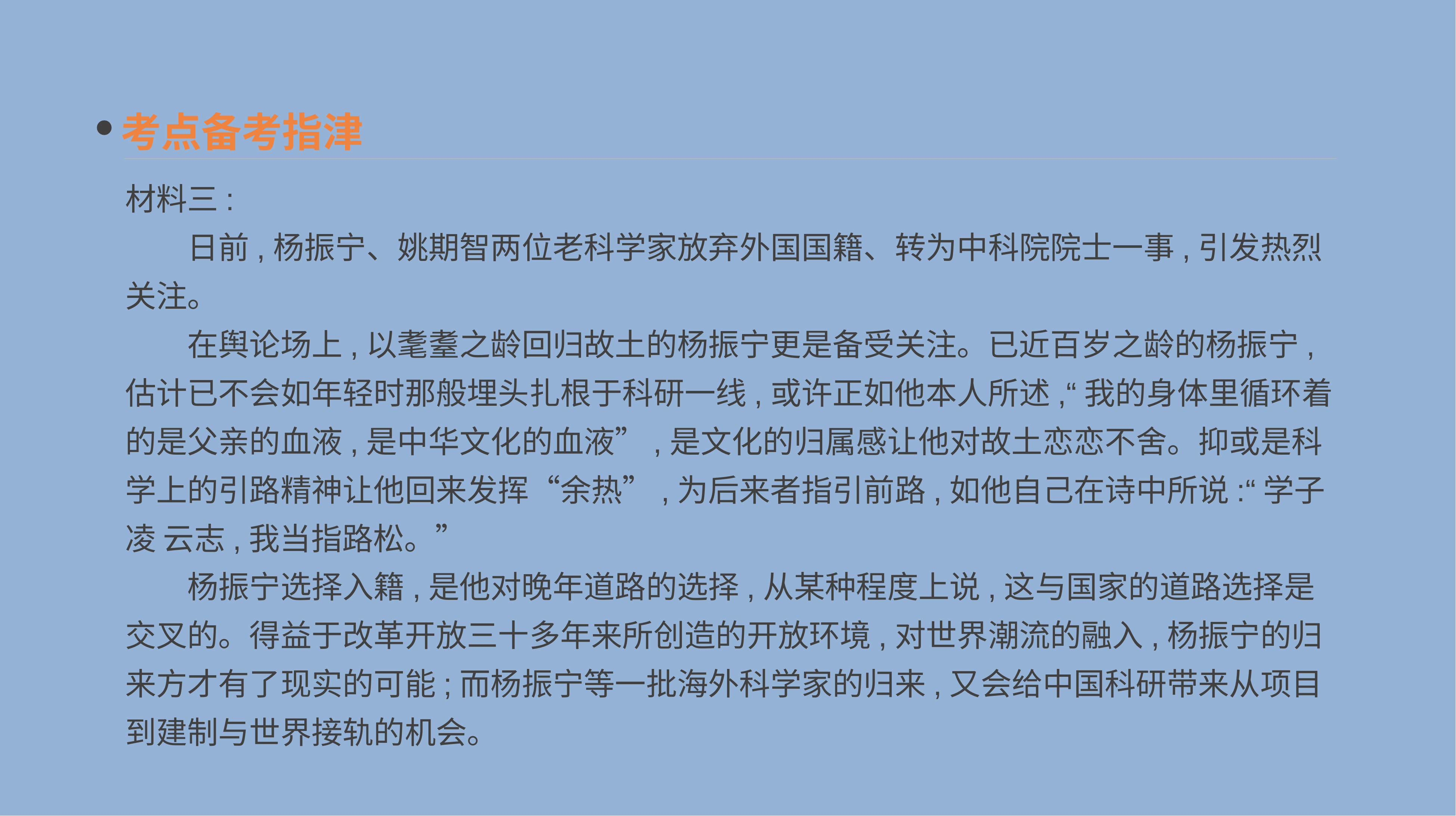

考点备考指津

材料三:
　　日前,杨振宁、姚期智两位老科学家放弃外国国籍、转为中科院院士一事,引发热烈关注。
　　在舆论场上,以耄耋之龄回归故土的杨振宁更是备受关注。已近百岁之龄的杨振宁,估计已不会如年轻时那般埋头扎根于科研一线,或许正如他本人所述,“我的身体里循环着的是父亲的血液,是中华文化的血液”,是文化的归属感让他对故土恋恋不舍。抑或是科学上的引路精神让他回来发挥“余热”,为后来者指引前路,如他自己在诗中所说:“学子凌 云志,我当指路松。”
　　杨振宁选择入籍,是他对晚年道路的选择,从某种程度上说,这与国家的道路选择是交叉的。得益于改革开放三十多年来所创造的开放环境,对世界潮流的融入,杨振宁的归来方才有了现实的可能;而杨振宁等一批海外科学家的归来,又会给中国科研带来从项目到建制与世界接轨的机会。